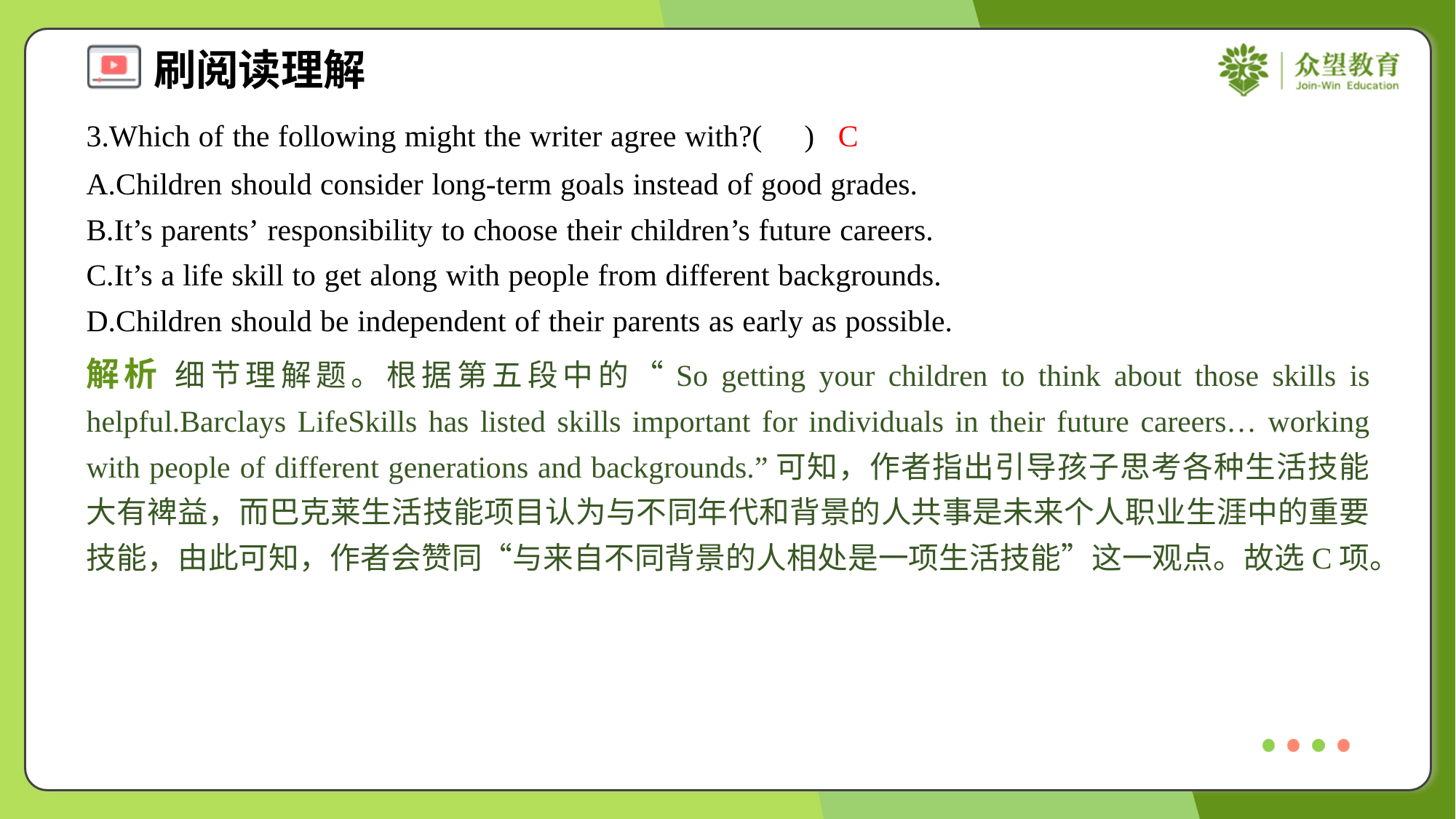

3.Which of the following might the writer agree with?(     )
C
A.Children should consider long-term goals instead of good grades.
B.It’s parents’ responsibility to choose their children’s future careers.
C.It’s a life skill to get along with people from different backgrounds.
D.Children should be independent of their parents as early as possible.
解析 细节理解题。根据第五段中的“So getting your children to think about those skills is helpful.Barclays LifeSkills has listed skills important for individuals in their future careers… working with people of different generations and backgrounds.”可知，作者指出引导孩子思考各种生活技能大有裨益，而巴克莱生活技能项目认为与不同年代和背景的人共事是未来个人职业生涯中的重要技能，由此可知，作者会赞同“与来自不同背景的人相处是一项生活技能”这一观点。故选C项。